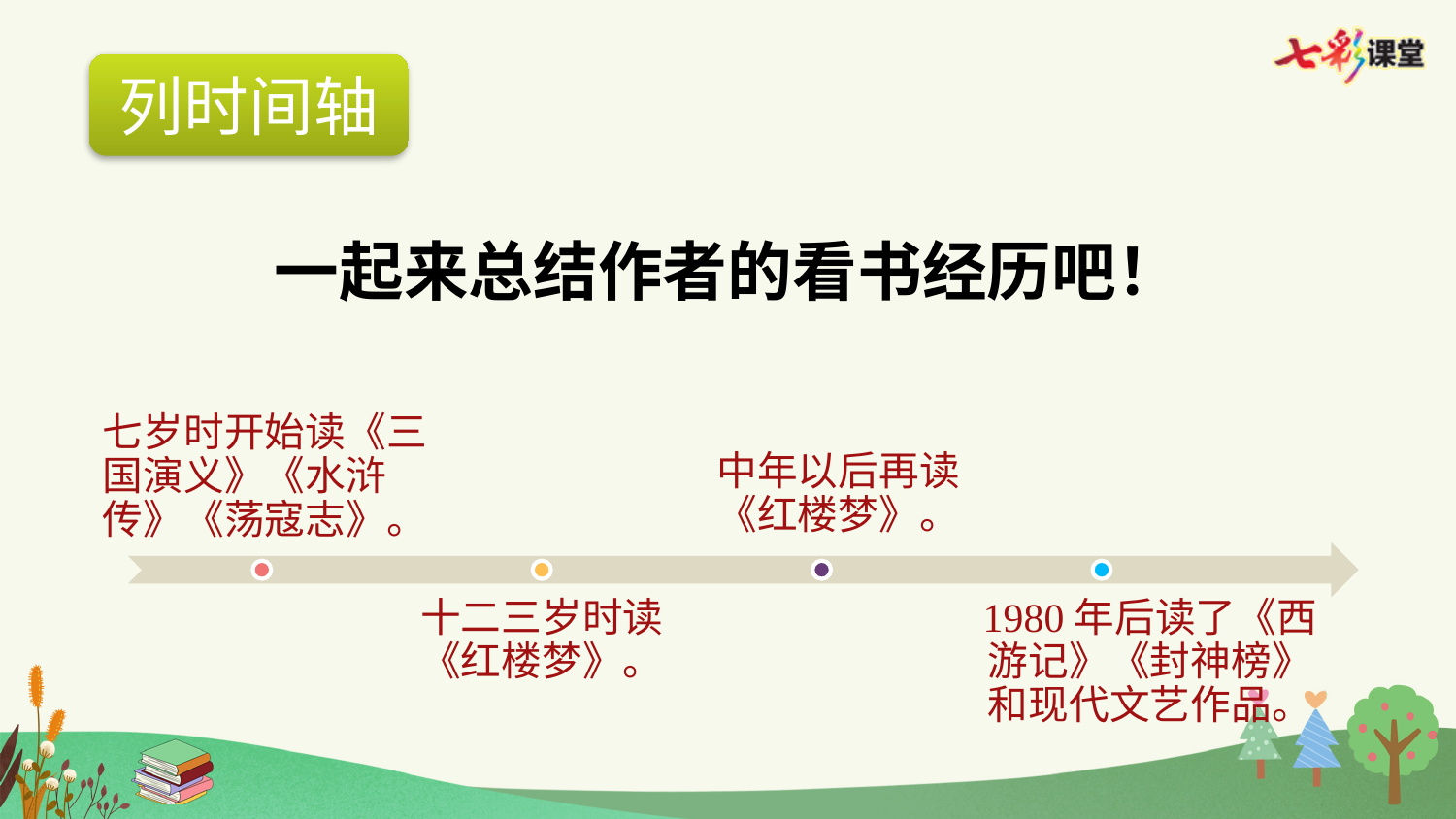

列时间轴
一起来总结作者的看书经历吧！
七岁时开始读《三国演义》《水浒传》《荡寇志》。
中年以后再读《红楼梦》。

十二三岁时读《红楼梦》。
1980年后读了《西游记》《封神榜》和现代文艺作品。